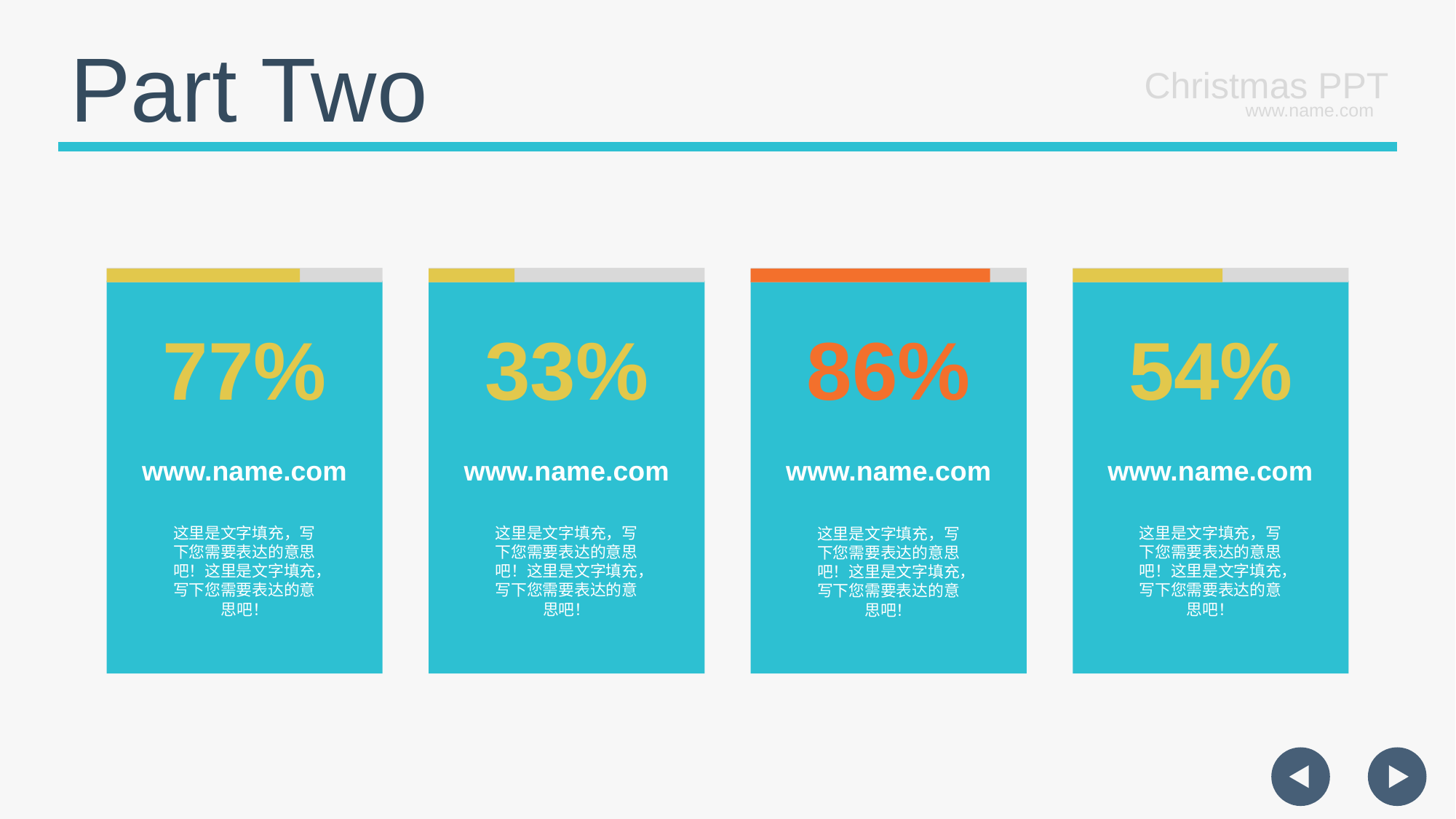

Part Two
Christmas PPT
www.name.com

77%
33%
86%
54%
www.name.com
www.name.com
www.name.com
www.name.com
这里是文字填充，写下您需要表达的意思吧！这里是文字填充，写下您需要表达的意思吧！
这里是文字填充，写下您需要表达的意思吧！这里是文字填充，写下您需要表达的意思吧！
这里是文字填充，写下您需要表达的意思吧！这里是文字填充，写下您需要表达的意思吧！
这里是文字填充，写下您需要表达的意思吧！这里是文字填充，写下您需要表达的意思吧！